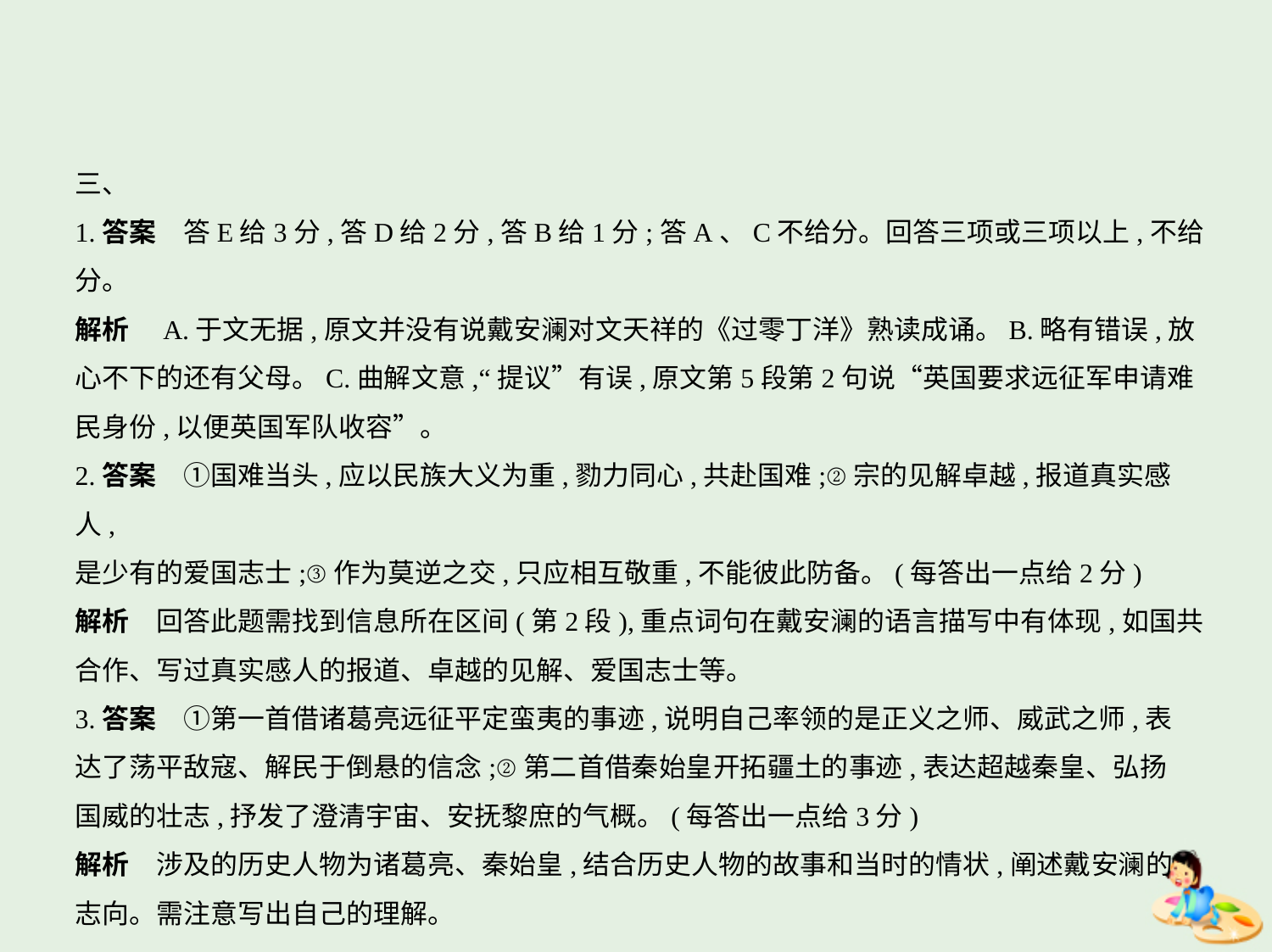

三、
1.答案　答E给3分,答D给2分,答B给1分;答A、C不给分。回答三项或三项以上,不给分。
解析　A.于文无据,原文并没有说戴安澜对文天祥的《过零丁洋》熟读成诵。B.略有错误,放
心不下的还有父母。C.曲解文意,“提议”有误,原文第5段第2句说“英国要求远征军申请难
民身份,以便英国军队收容”。
2.答案　①国难当头,应以民族大义为重,勠力同心,共赴国难;②宗的见解卓越,报道真实感人,
是少有的爱国志士;③作为莫逆之交,只应相互敬重,不能彼此防备。(每答出一点给2分)
解析　回答此题需找到信息所在区间(第2段),重点词句在戴安澜的语言描写中有体现,如国共
合作、写过真实感人的报道、卓越的见解、爱国志士等。
3.答案　①第一首借诸葛亮远征平定蛮夷的事迹,说明自己率领的是正义之师、威武之师,表
达了荡平敌寇、解民于倒悬的信念;②第二首借秦始皇开拓疆土的事迹,表达超越秦皇、弘扬
国威的壮志,抒发了澄清宇宙、安抚黎庶的气概。(每答出一点给3分)
解析　涉及的历史人物为诸葛亮、秦始皇,结合历史人物的故事和当时的情状,阐述戴安澜的
志向。需注意写出自己的理解。